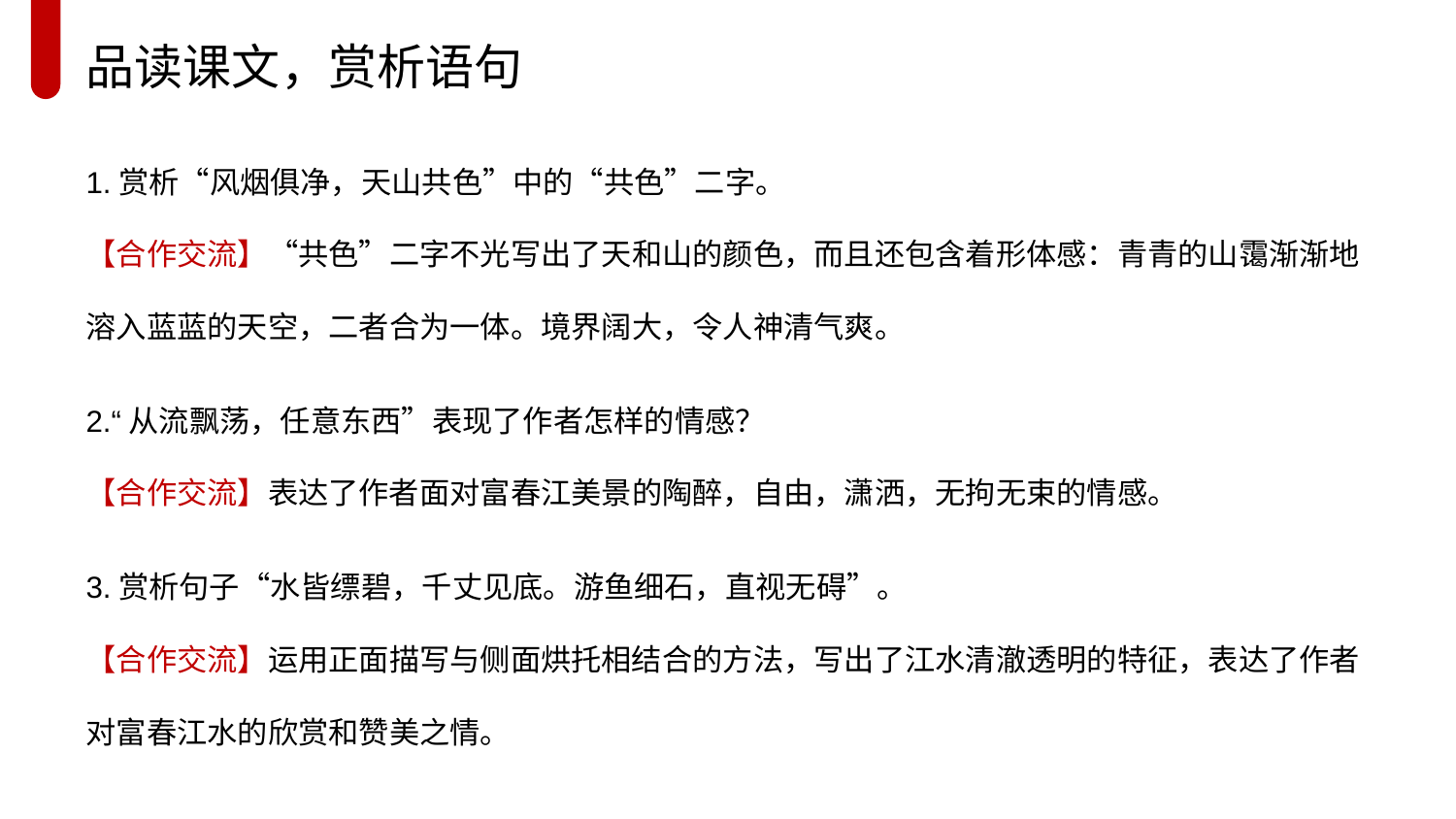

品读课文，赏析语句
1.赏析“风烟俱净，天山共色”中的“共色”二字。
【合作交流】“共色”二字不光写出了天和山的颜色，而且还包含着形体感：青青的山霭渐渐地溶入蓝蓝的天空，二者合为一体。境界阔大，令人神清气爽。
2.“从流飘荡，任意东西”表现了作者怎样的情感？
【合作交流】表达了作者面对富春江美景的陶醉，自由，潇洒，无拘无束的情感。
3.赏析句子“水皆缥碧，千丈见底。游鱼细石，直视无碍”。
【合作交流】运用正面描写与侧面烘托相结合的方法，写出了江水清澈透明的特征，表达了作者对富春江水的欣赏和赞美之情。